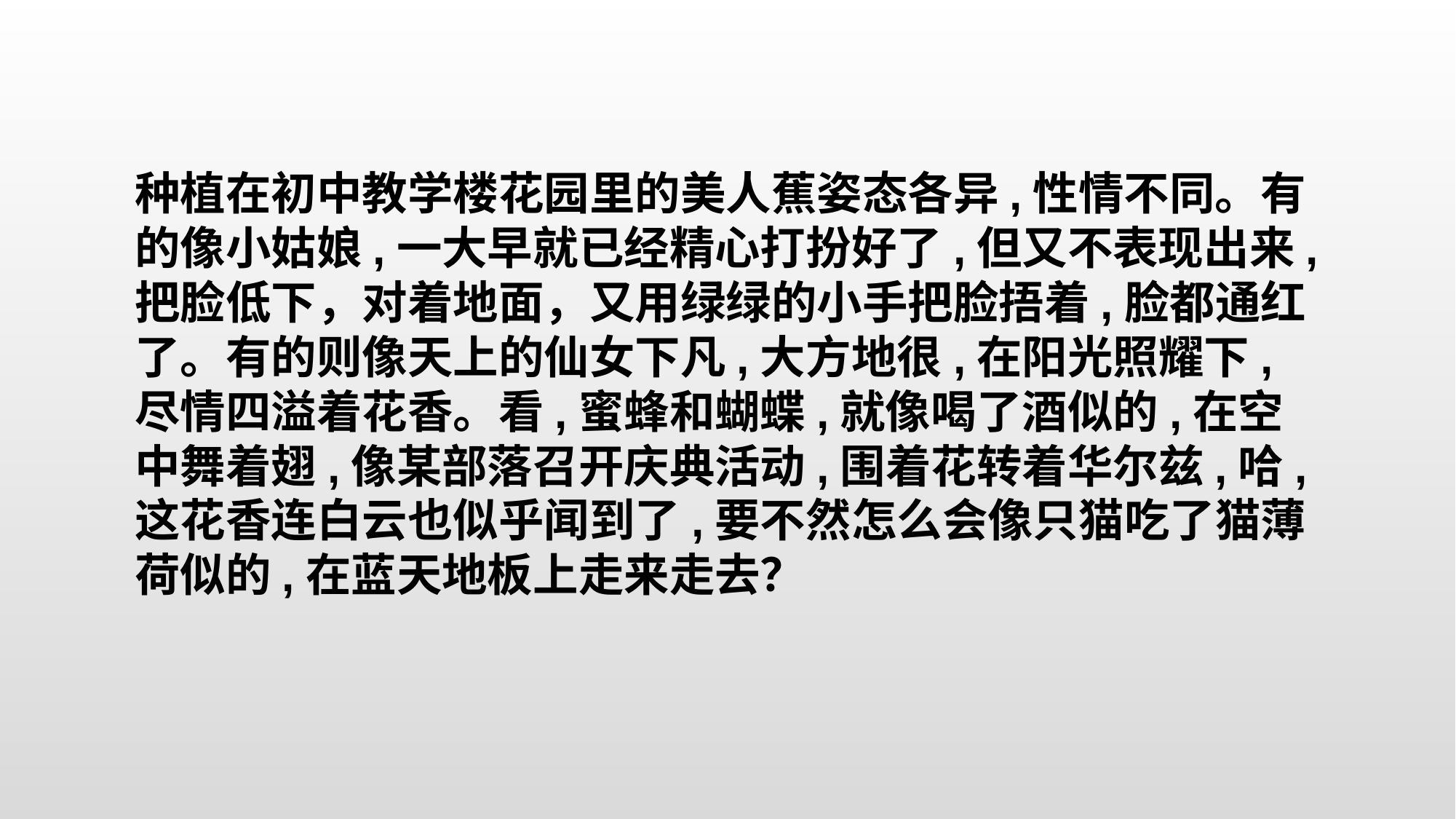

种植在初中教学楼花园里的美人蕉姿态各异,性情不同。有的像小姑娘,一大早就已经精心打扮好了,但又不表现出来,把脸低下，对着地面，又用绿绿的小手把脸捂着,脸都通红了。有的则像天上的仙女下凡,大方地很,在阳光照耀下,尽情四溢着花香。看,蜜蜂和蝴蝶,就像喝了酒似的,在空中舞着翅,像某部落召开庆典活动,围着花转着华尔兹,哈,这花香连白云也似乎闻到了,要不然怎么会像只猫吃了猫薄荷似的,在蓝天地板上走来走去？